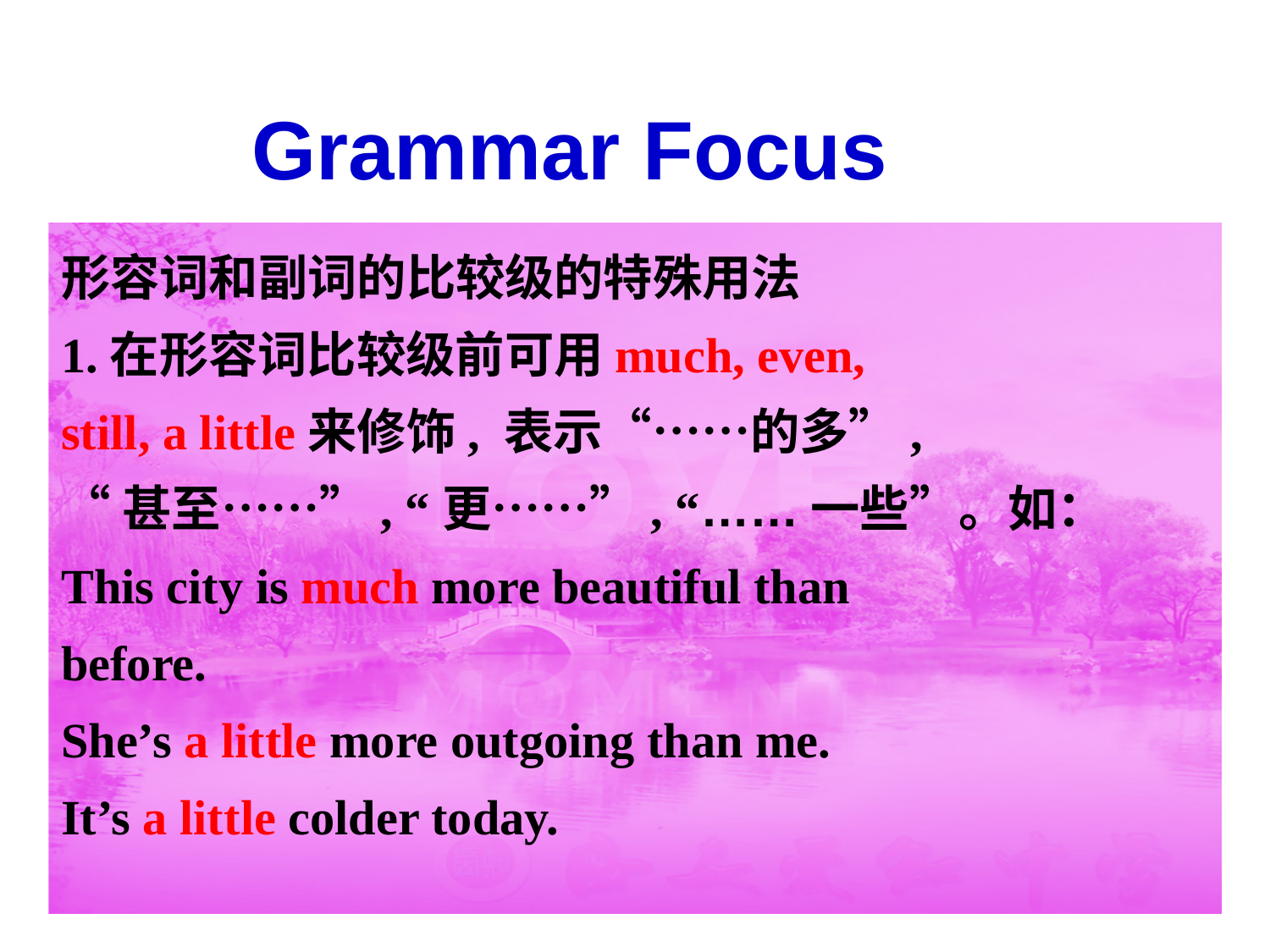

Grammar Focus
形容词和副词的比较级的特殊用法
1.在形容词比较级前可用much, even,
still, a little来修饰, 表示“……的多”,
“甚至……”, “更……”, “……一些”。如：
This city is much more beautiful than
before.
She’s a little more outgoing than me.
It’s a little colder today.